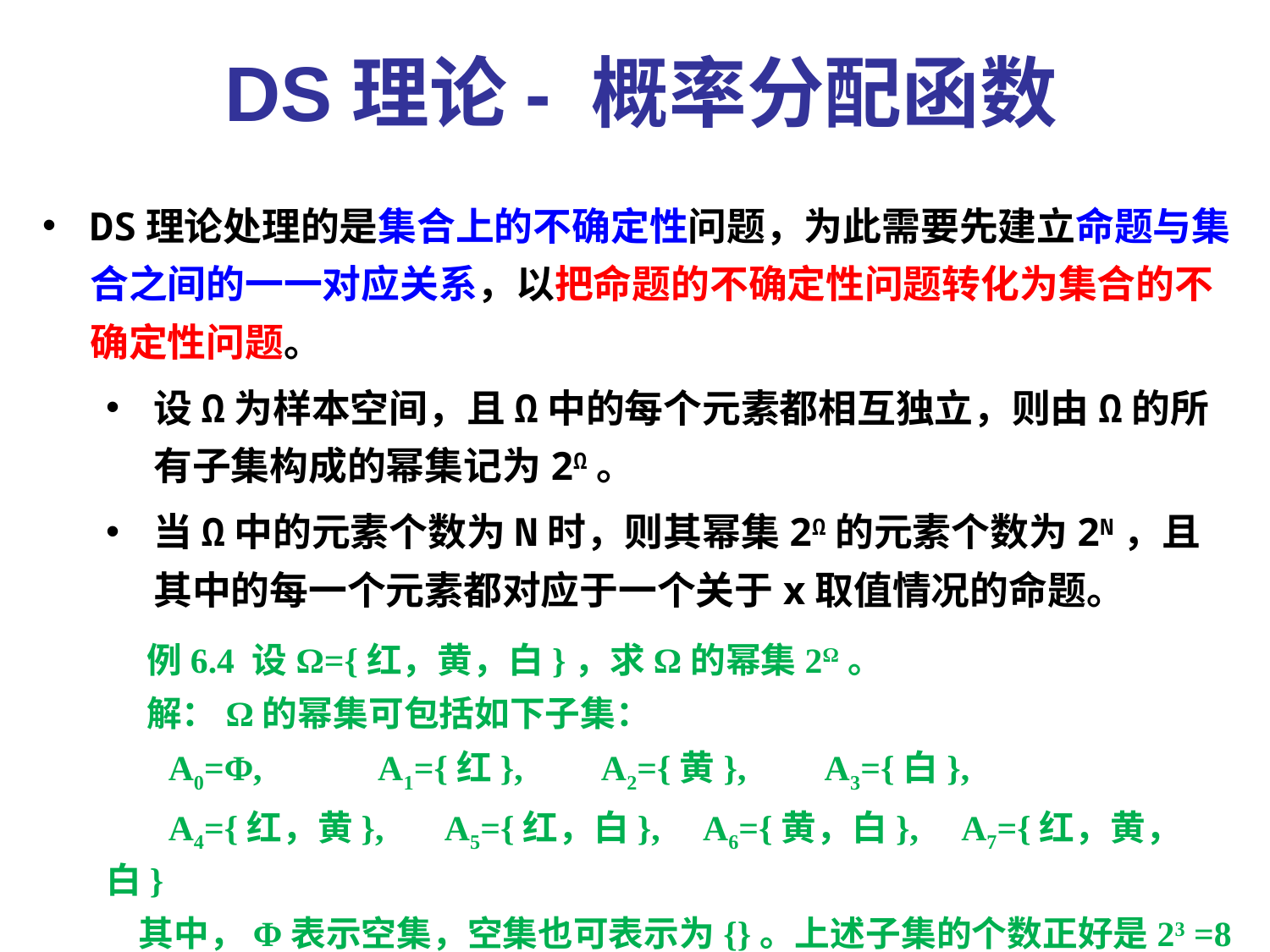

# DS理论- 概率分配函数
DS理论处理的是集合上的不确定性问题，为此需要先建立命题与集合之间的一一对应关系，以把命题的不确定性问题转化为集合的不确定性问题。
设Ω为样本空间，且Ω中的每个元素都相互独立，则由Ω的所有子集构成的幂集记为2Ω。
当Ω中的元素个数为N时，则其幂集2Ω的元素个数为2N，且其中的每一个元素都对应于一个关于x取值情况的命题。
    例6.4 设Ω={红，黄，白}，求Ω的幂集2Ω。
    解：Ω的幂集可包括如下子集：
       A0=Φ,             A1={红},         A2={黄},         A3={白},
       A4={红，黄},       A5={红，白},     A6={黄，白},     A7={红，黄，白}
   其中，Φ表示空集，空集也可表示为{}。上述子集的个数正好是23 =8